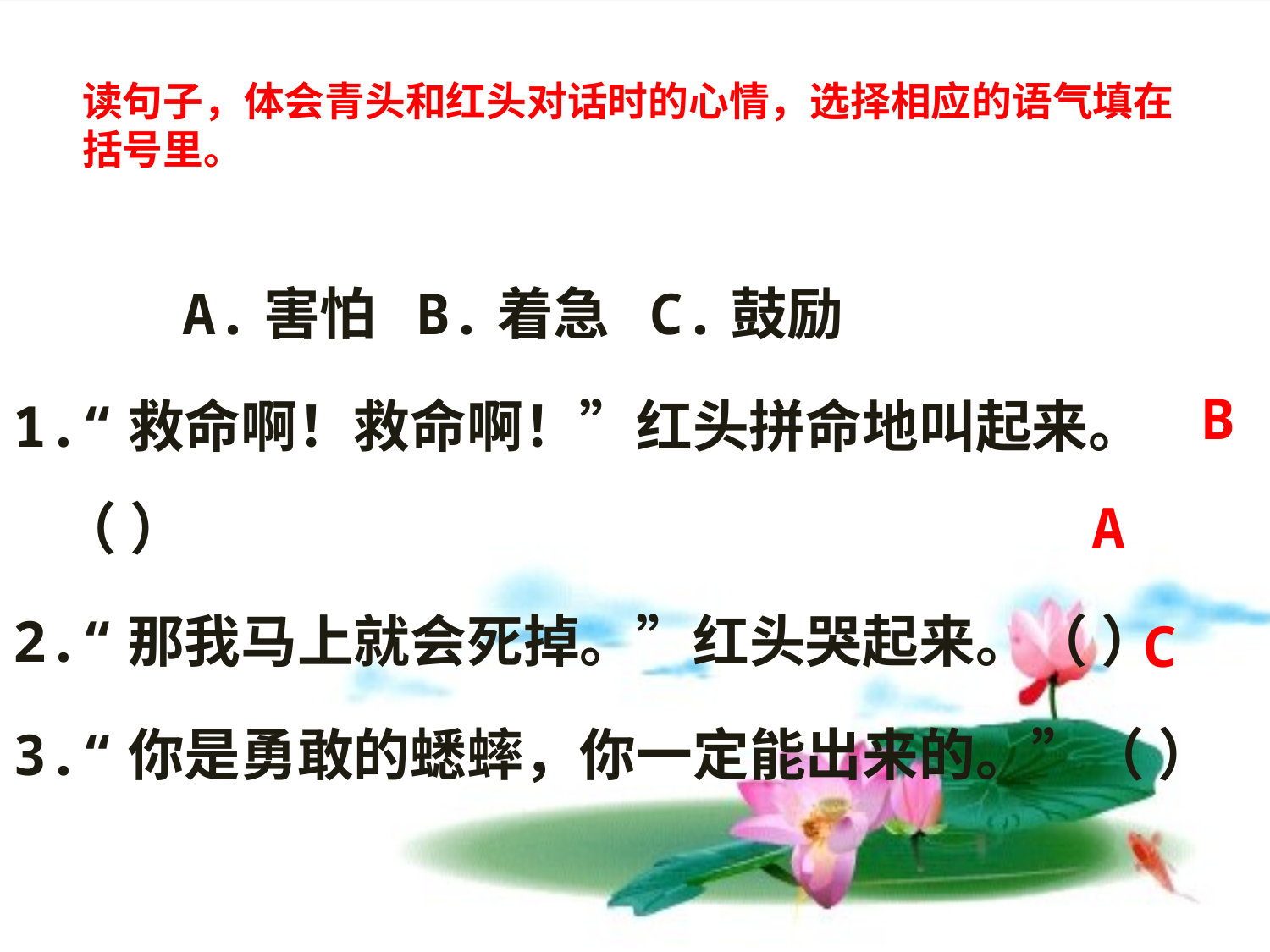

# 读句子，体会青头和红头对话时的心情，选择相应的语气填在括号里。
     A.害怕  B.着急  C.鼓励
1.“救命啊！救命啊！”红头拼命地叫起来。（ ）
2.“那我马上就会死掉。”红头哭起来。（ ）
3.“你是勇敢的蟋蟀，你一定能出来的。”（ ）
B
A
C